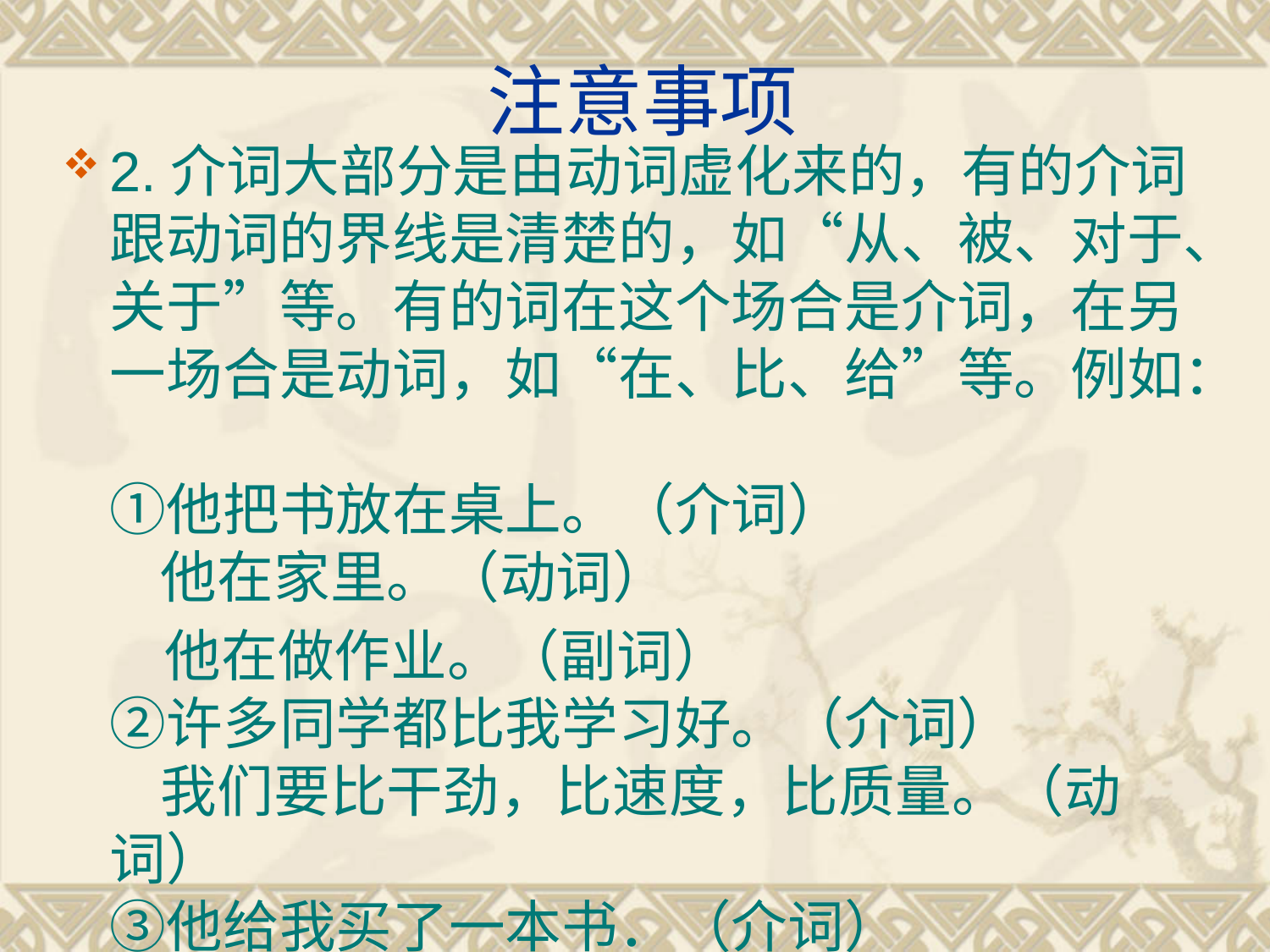

# 注意事项
2.介词大部分是由动词虚化来的，有的介词跟动词的界线是清楚的，如“从、被、对于、关于”等。有的词在这个场合是介词，在另一场合是动词，如“在、比、给”等。例如：
①他把书放在桌上。（介词）
    他在家里。（动词）
       他在做作业。（副词）
②许多同学都比我学习好。（介词）
    我们要比干劲，比速度，比质量。（动词）
③他给我买了一本书．（介词）
    他给了我一本书。（动词）